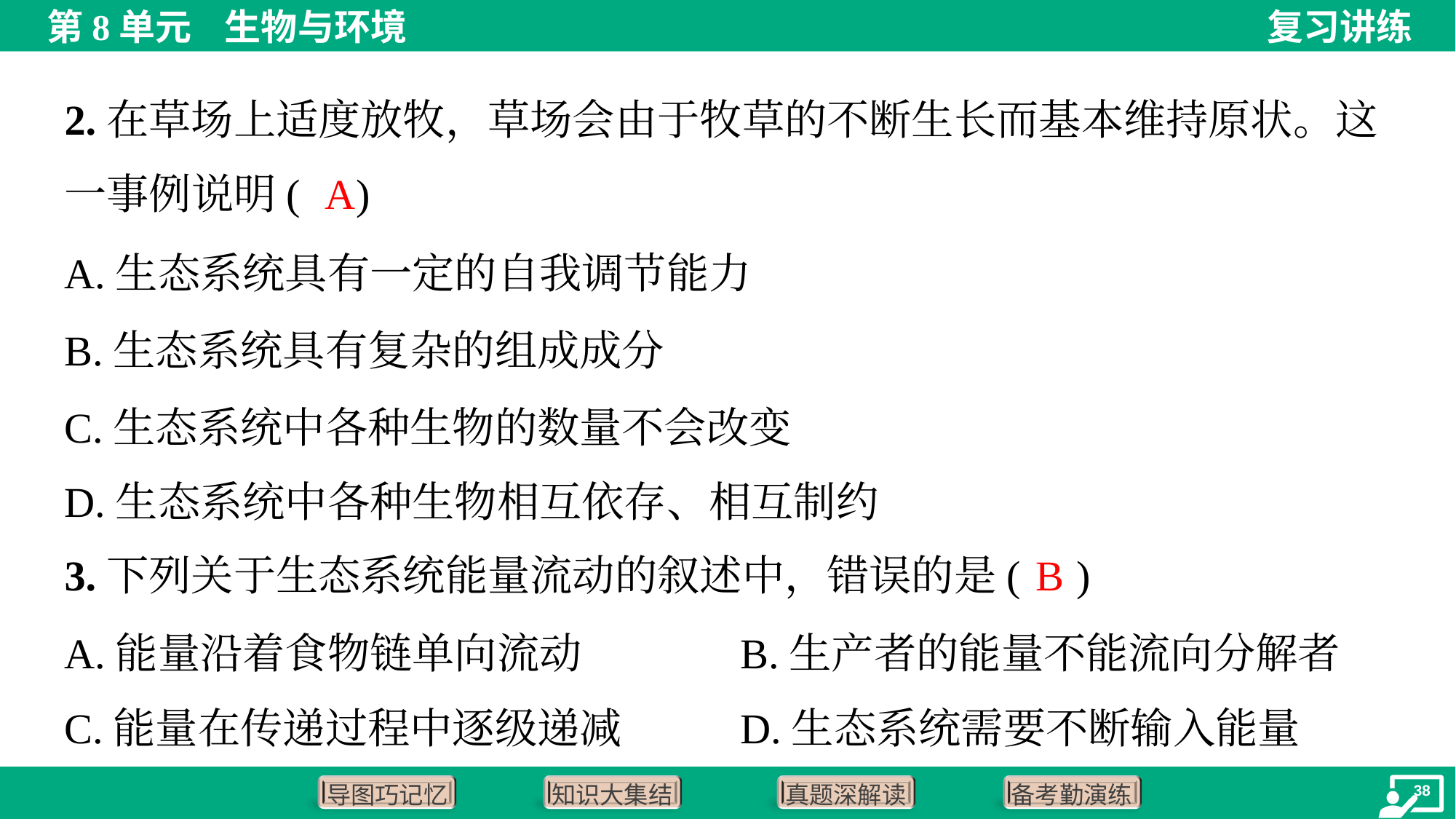

2.在草场上适度放牧，草场会由于牧草的不断生长而基本维持原状。这
一事例说明(     )
A
A.生态系统具有一定的自我调节能力
B.生态系统具有复杂的组成成分
C.生态系统中各种生物的数量不会改变
D.生态系统中各种生物相互依存、相互制约
B
3.下列关于生态系统能量流动的叙述中，错误的是(     )
A.能量沿着食物链单向流动	B.生产者的能量不能流向分解者
C.能量在传递过程中逐级递减	D.生态系统需要不断输入能量